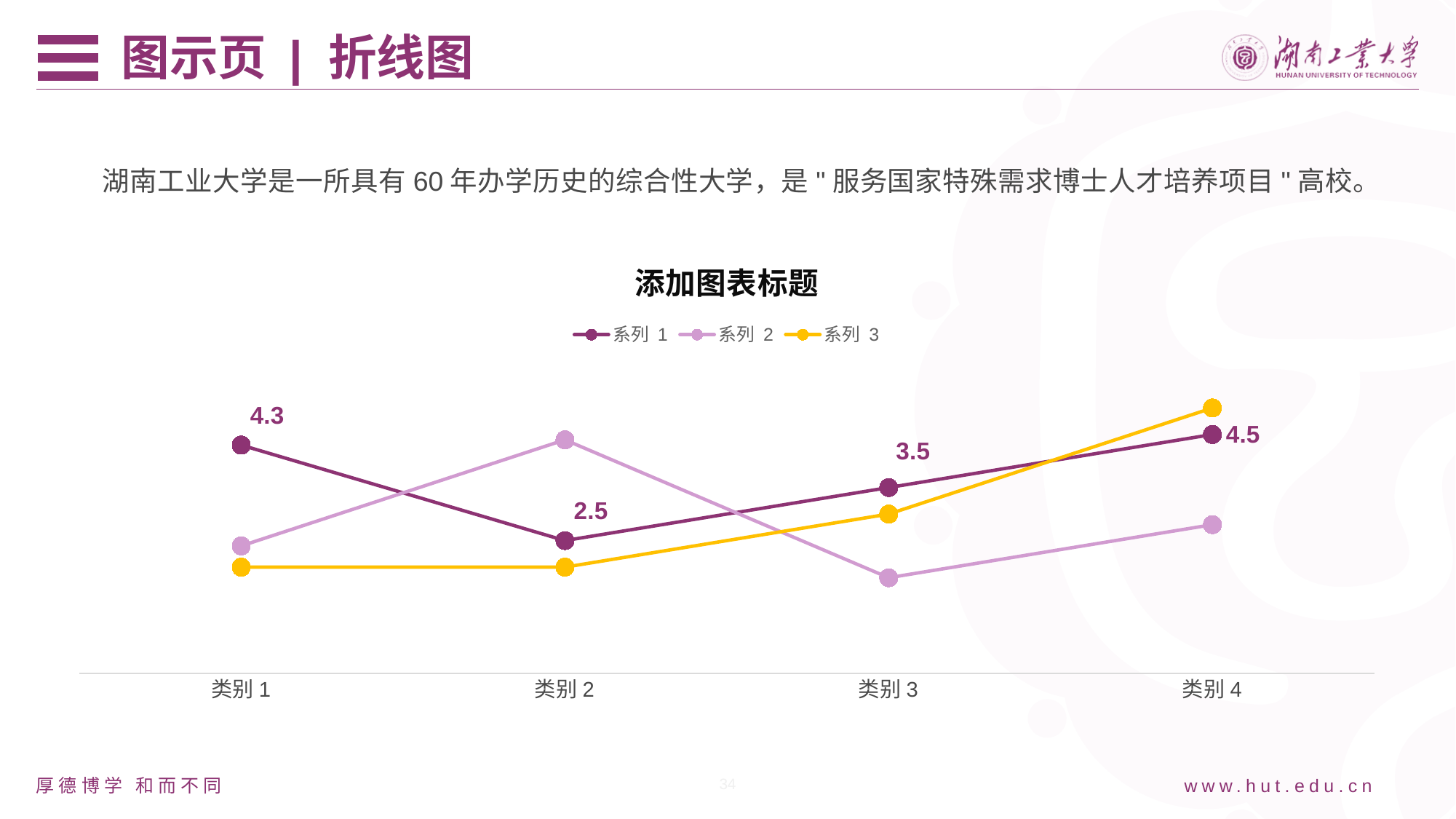

图示页 | 折线图
研究思路及方法
湖南工业大学是一所具有60年办学历史的综合性大学，是"服务国家特殊需求博士人才培养项目"高校。

### Chart: 添加图表标题

| Category | 系列 1 | 系列 2 | 系列 3 |
|---|---|---|---|
| 类别1 | 4.3 | 2.4 | 2.0 |
| 类别2 | 2.5 | 4.4 | 2.0 |
| 类别3 | 3.5 | 1.8 | 3.0 |
| 类别4 | 4.5 | 2.8 | 5.0 |
34